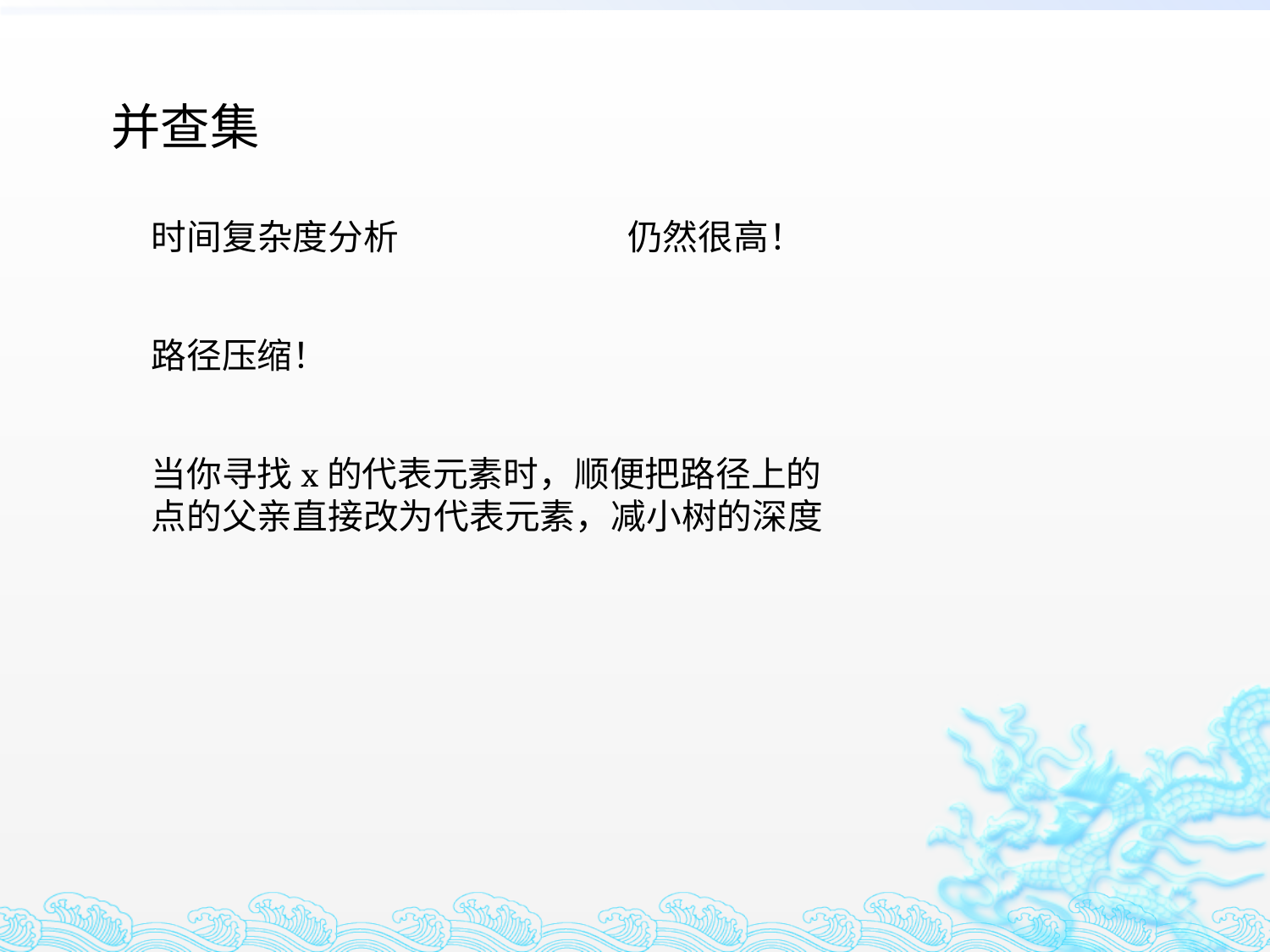

并查集
时间复杂度分析
仍然很高！
路径压缩！
当你寻找x的代表元素时，顺便把路径上的点的父亲直接改为代表元素，减小树的深度